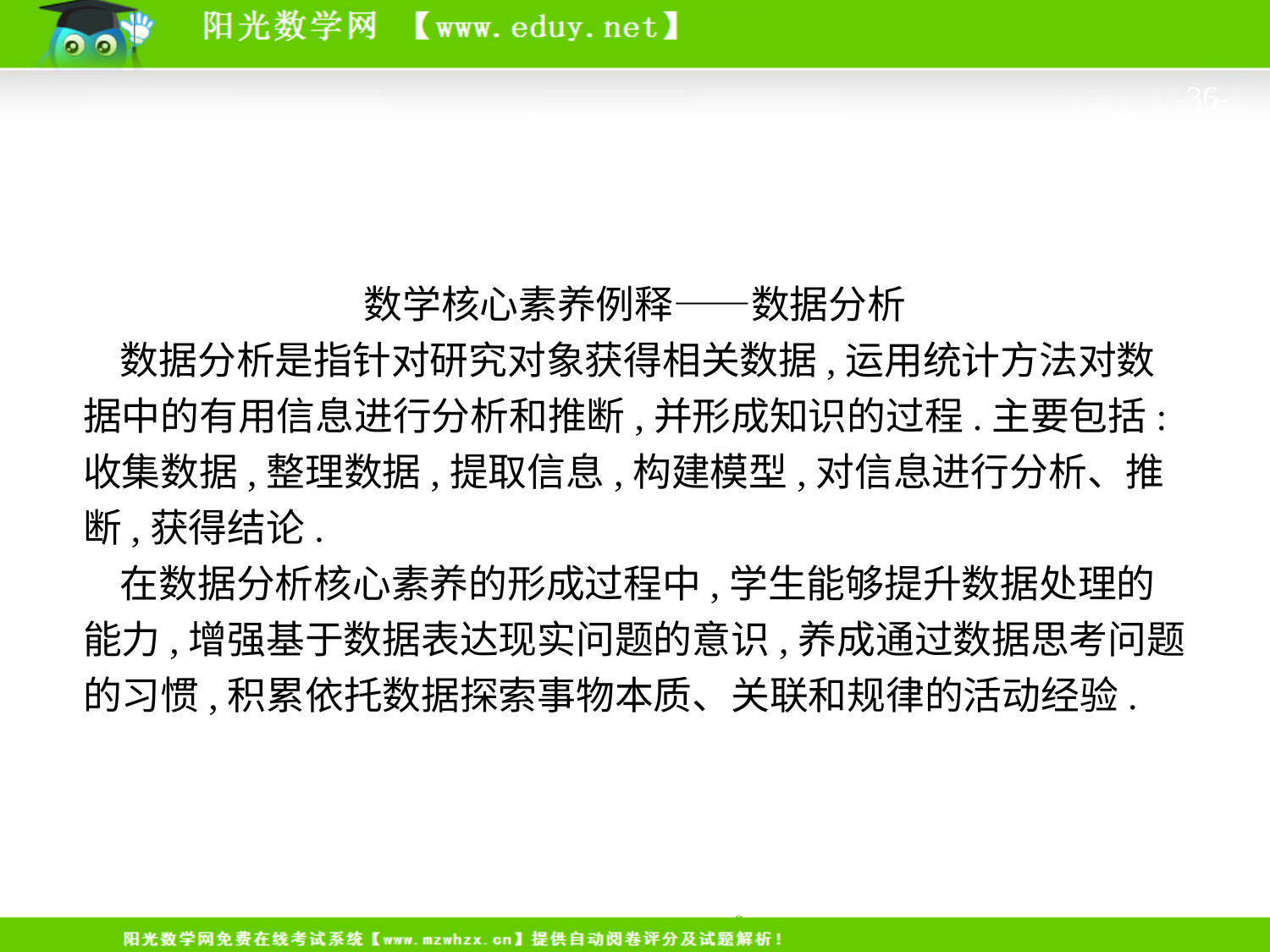

-36-
数学核心素养例释——数据分析
数据分析是指针对研究对象获得相关数据,运用统计方法对数据中的有用信息进行分析和推断,并形成知识的过程.主要包括:收集数据,整理数据,提取信息,构建模型,对信息进行分析、推断,获得结论.
在数据分析核心素养的形成过程中,学生能够提升数据处理的能力,增强基于数据表达现实问题的意识,养成通过数据思考问题的习惯,积累依托数据探索事物本质、关联和规律的活动经验.